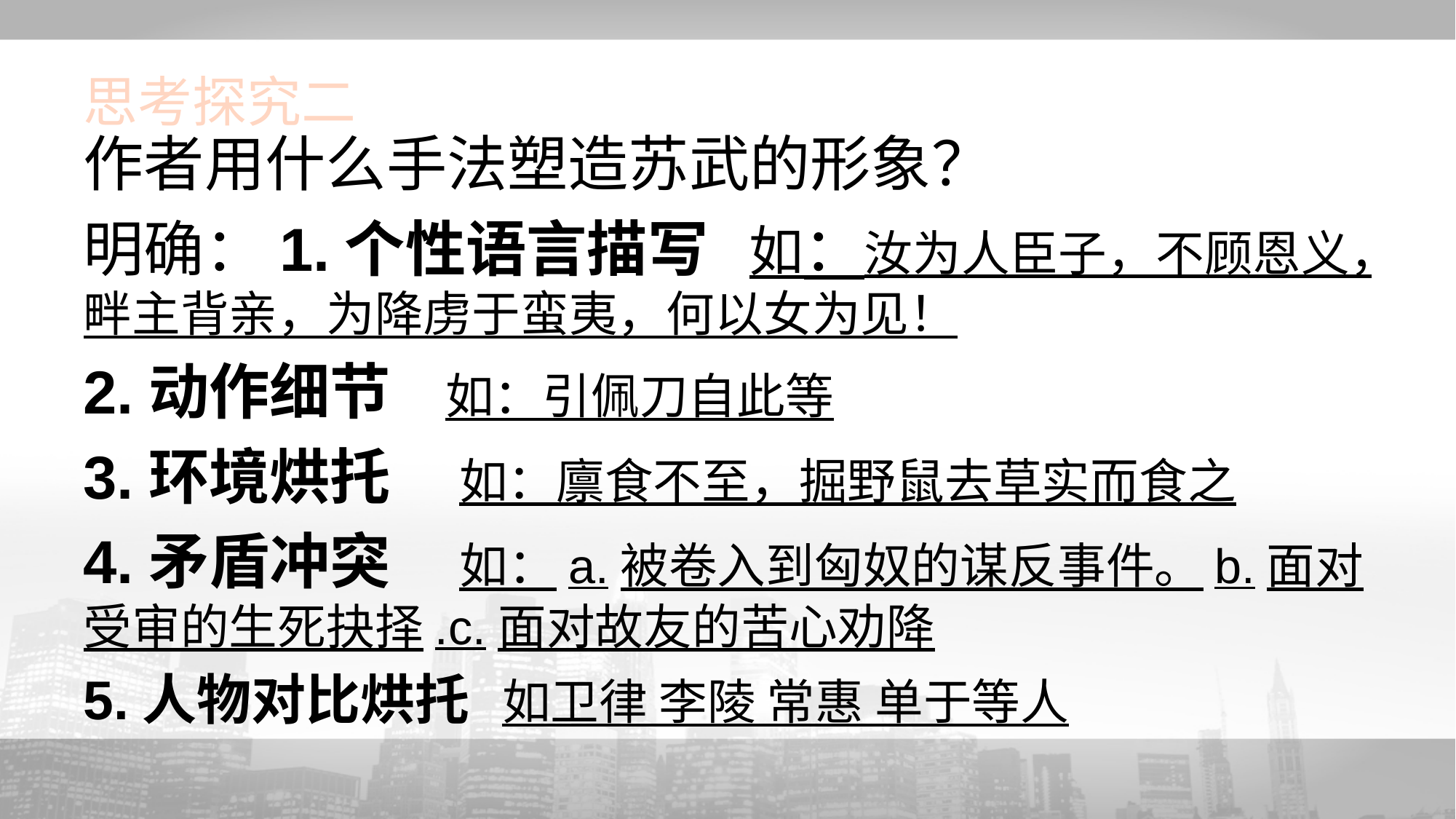

# 思考探究二
作者用什么手法塑造苏武的形象？
明确：1.个性语言描写   如：汝为人臣子，不顾恩义，畔主背亲，为降虏于蛮夷，何以女为见！
2.动作细节    如：引佩刀自此等
3.环境烘托     如：廪食不至，掘野鼠去草实而食之
4.矛盾冲突     如：a.被卷入到匈奴的谋反事件。b.面对受审的生死抉择.c.面对故友的苦心劝降
5.人物对比烘托   如卫律 李陵 常惠 单于等人